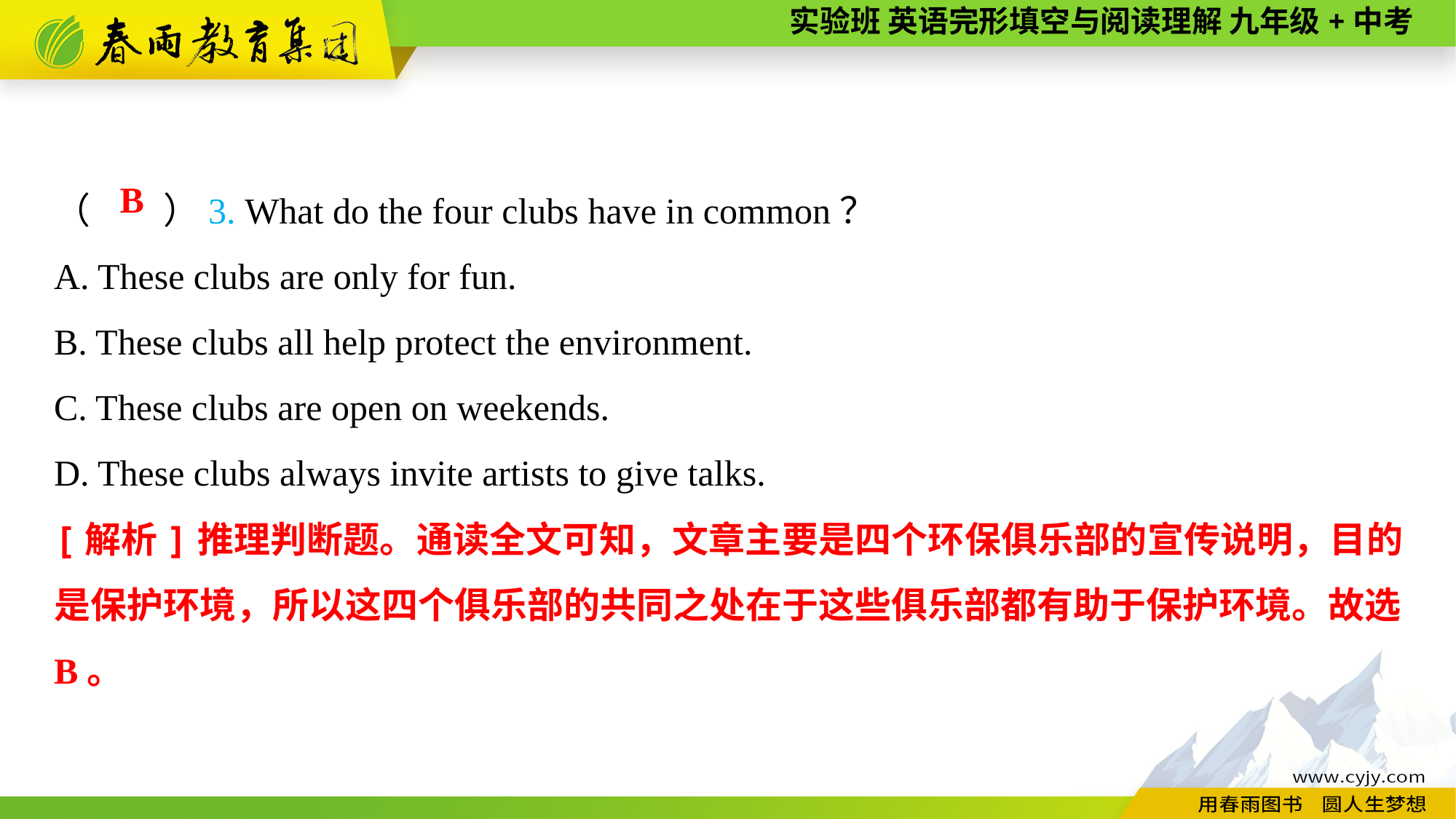

（　　）3. What do the four clubs have in common？
A. These clubs are only for fun.
B. These clubs all help protect the environment.
C. These clubs are open on weekends.
D. These clubs always invite artists to give talks.
B
[解析]推理判断题。通读全文可知，文章主要是四个环保俱乐部的宣传说明，目的是保护环境，所以这四个俱乐部的共同之处在于这些俱乐部都有助于保护环境。故选B。